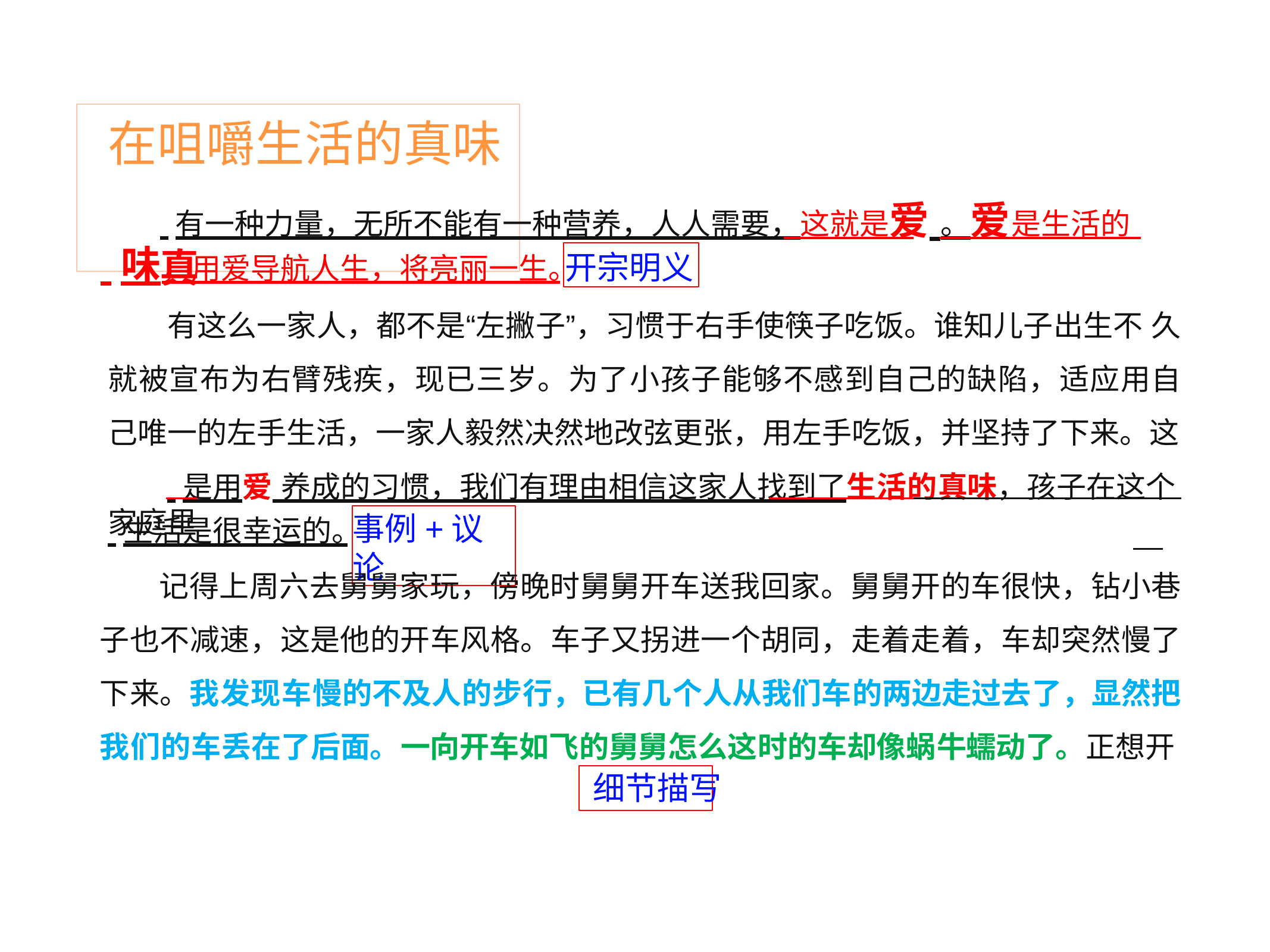

# 在咀嚼生活的真味
 有一种力量，无所不能有一种营养，人人需要，这就是爱 。爱是生活的真

 味，用爱导航人生，将亮丽一生。

开宗明义
有这么一家人，都不是“左撇子”，习惯于右手使筷子吃饭。谁知儿子出生不 久就被宣布为右臂残疾，现已三岁。为了小孩子能够不感到自己的缺陷，适应用自 己唯一的左手生活，一家人毅然决然地改弦更张，用左手吃饭，并坚持了下来。这
 是用爱 养成的习惯，我们有理由相信这家人找到了生活的真味，孩子在这个家庭里

事例+议论
 生活是很幸运的。
记得上周六去舅舅家玩，傍晚时舅舅开车送我回家。舅舅开的车很快，钻小巷 子也不减速，这是他的开车风格。车子又拐进一个胡同，走着走着，车却突然慢了 下来。我发现车慢的不及人的步行，已有几个人从我们车的两边走过去了，显然把 我们的车丢在了后面。一向开车如飞的舅舅怎么这时的车却像蜗牛蠕动了。正想开
细节描写